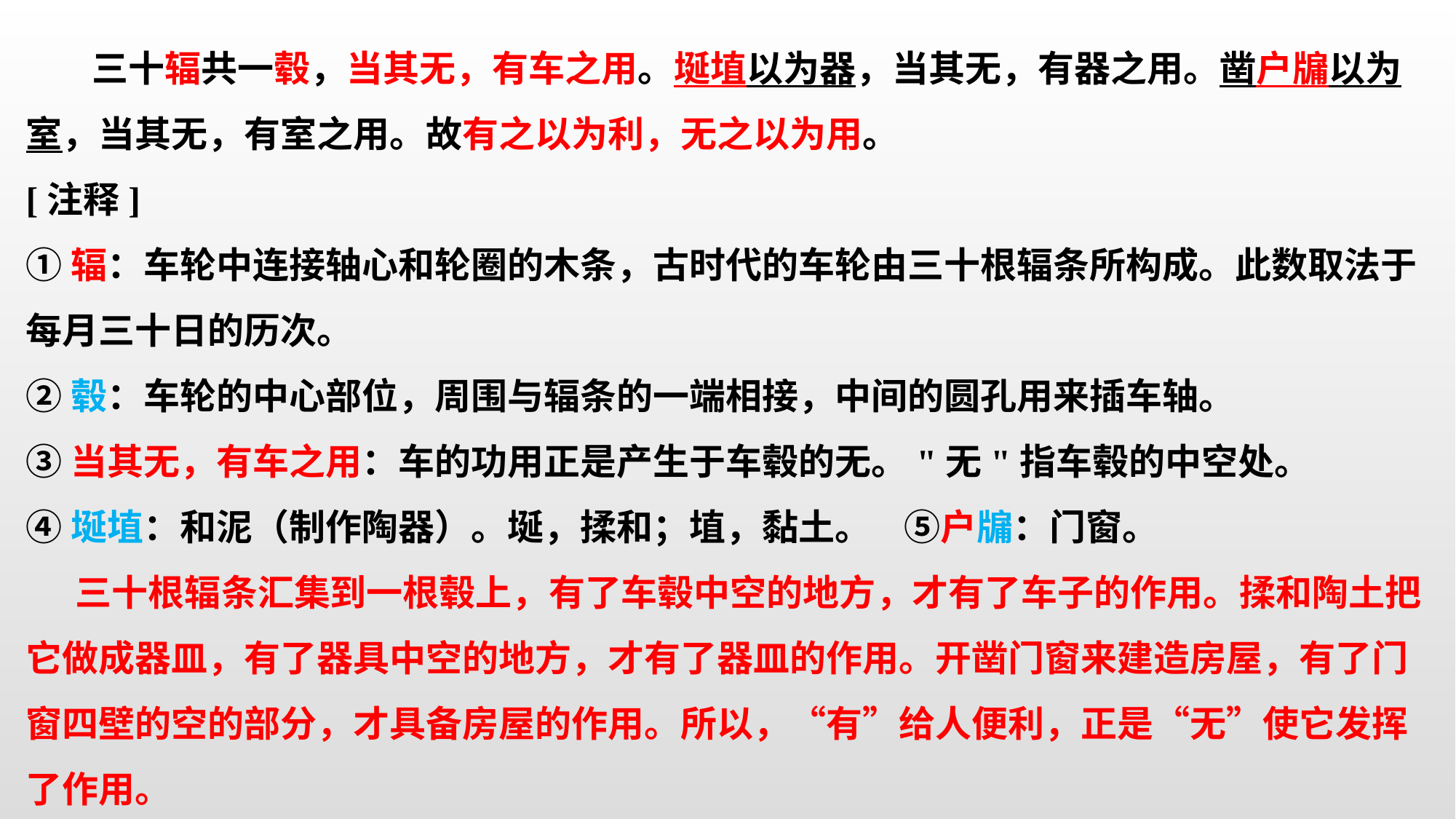

三十辐共一毂，当其无，有车之用。埏埴以为器，当其无，有器之用。凿户牖以为室，当其无，有室之用。故有之以为利，无之以为用。
[注释]
①辐：车轮中连接轴心和轮圈的木条，古时代的车轮由三十根辐条所构成。此数取法于每月三十日的历次。
②毂：车轮的中心部位，周围与辐条的一端相接，中间的圆孔用来插车轴。
③当其无，有车之用：车的功用正是产生于车毂的无。"无"指车毂的中空处。
④埏埴：和泥（制作陶器）。埏，揉和；埴，黏土。    ⑤户牖：门窗。
     三十根辐条汇集到一根毂上，有了车毂中空的地方，才有了车子的作用。揉和陶土把它做成器皿，有了器具中空的地方，才有了器皿的作用。开凿门窗来建造房屋，有了门窗四壁的空的部分，才具备房屋的作用。所以，“有”给人便利，正是“无”使它发挥了作用。